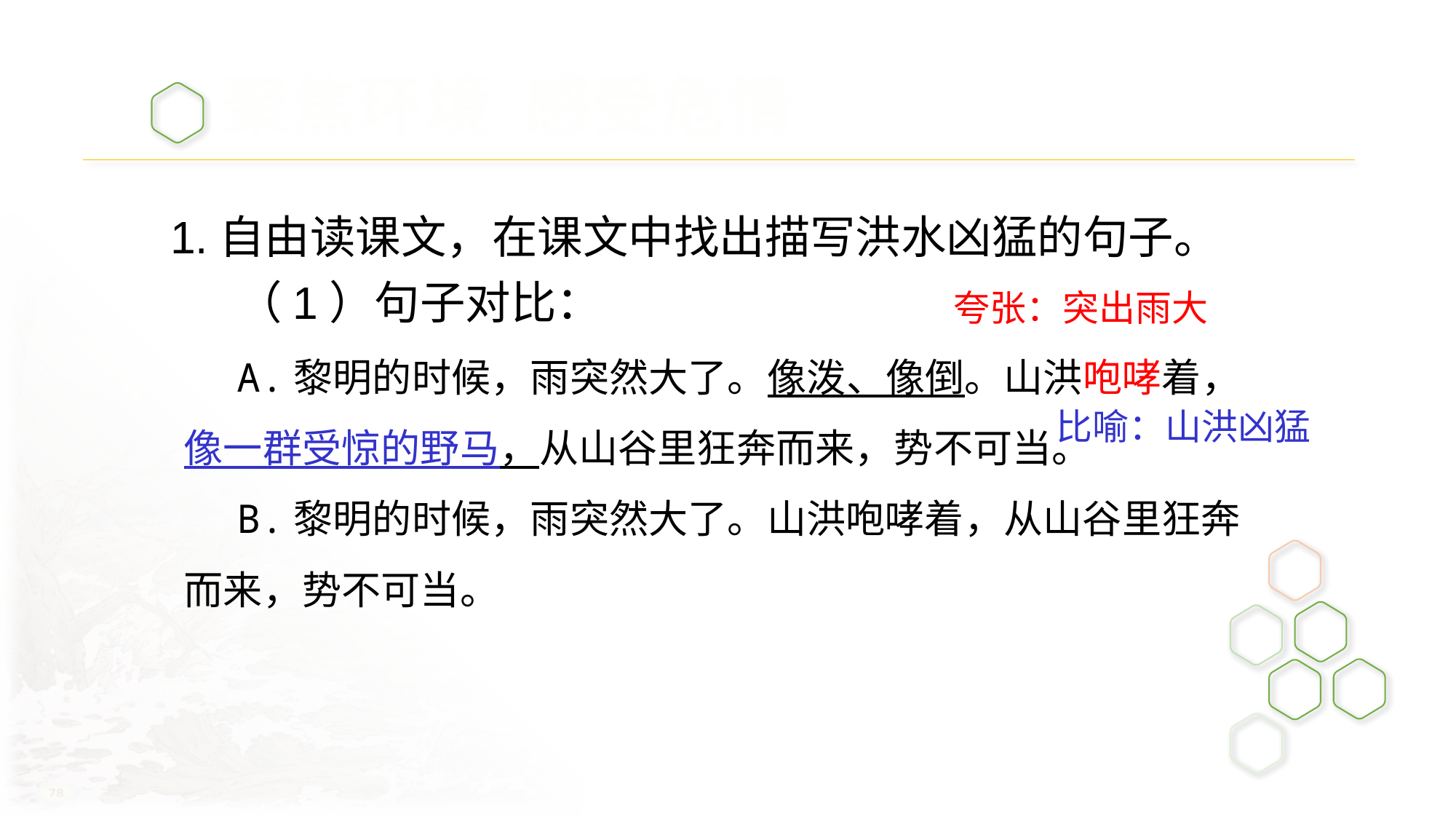

聚焦环境  感受危情
  1.自由读课文，在课文中找出描写洪水凶猛的句子。

（1）句子对比：
A.黎明的时候，雨突然大了。像泼、像倒。山洪咆哮着，像一群受惊的野马，从山谷里狂奔而来，势不可当。
B.黎明的时候，雨突然大了。山洪咆哮着，从山谷里狂奔而来，势不可当。

夸张：突出雨大
比喻：山洪凶猛